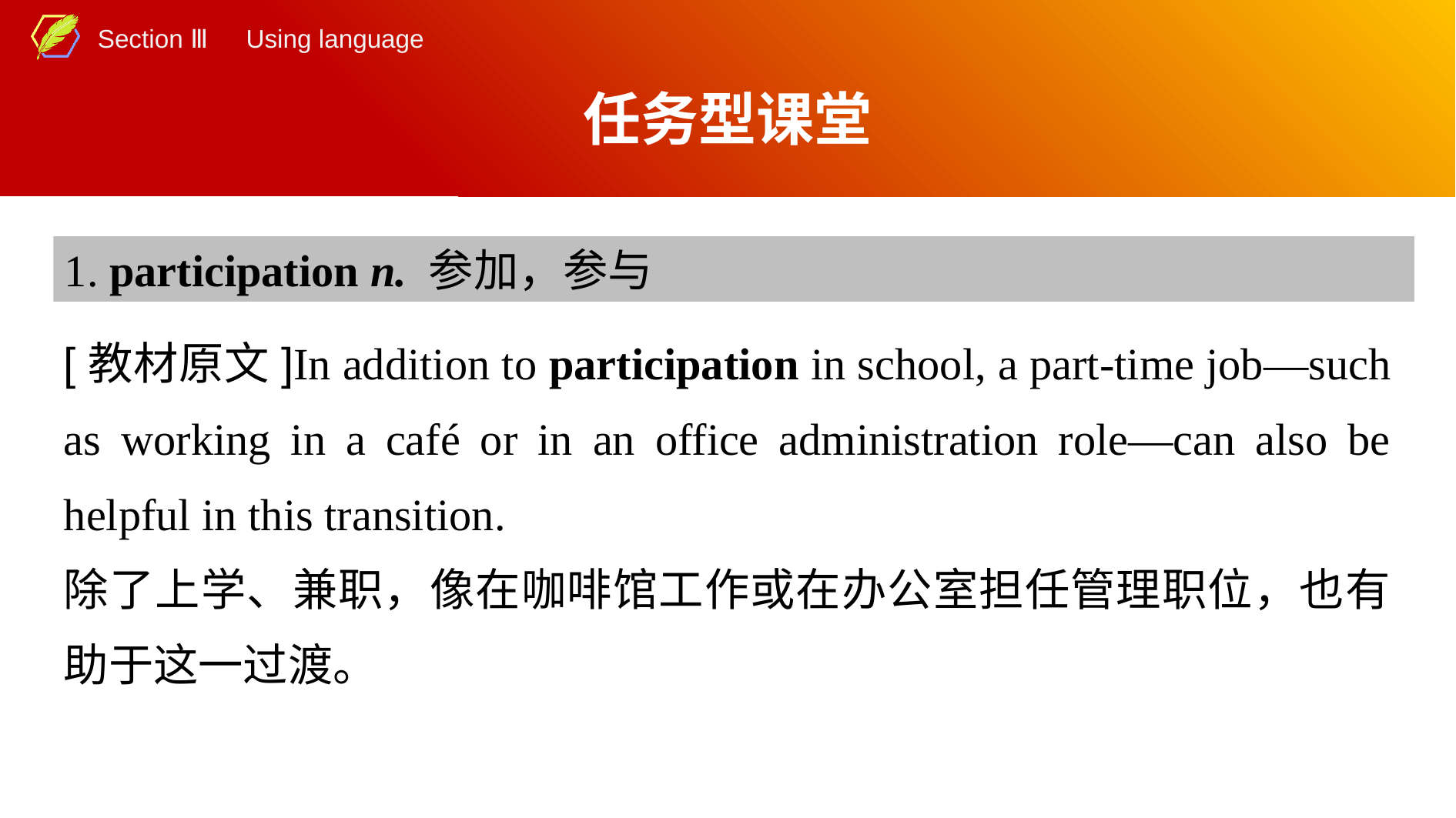

任务型课堂
1. participation n. 参加，参与
[教材原文]In addition to participation in school, a part-time job—such as working in a café or in an office administration role—can also be helpful in this transition.
除了上学、兼职，像在咖啡馆工作或在办公室担任管理职位，也有助于这一过渡。